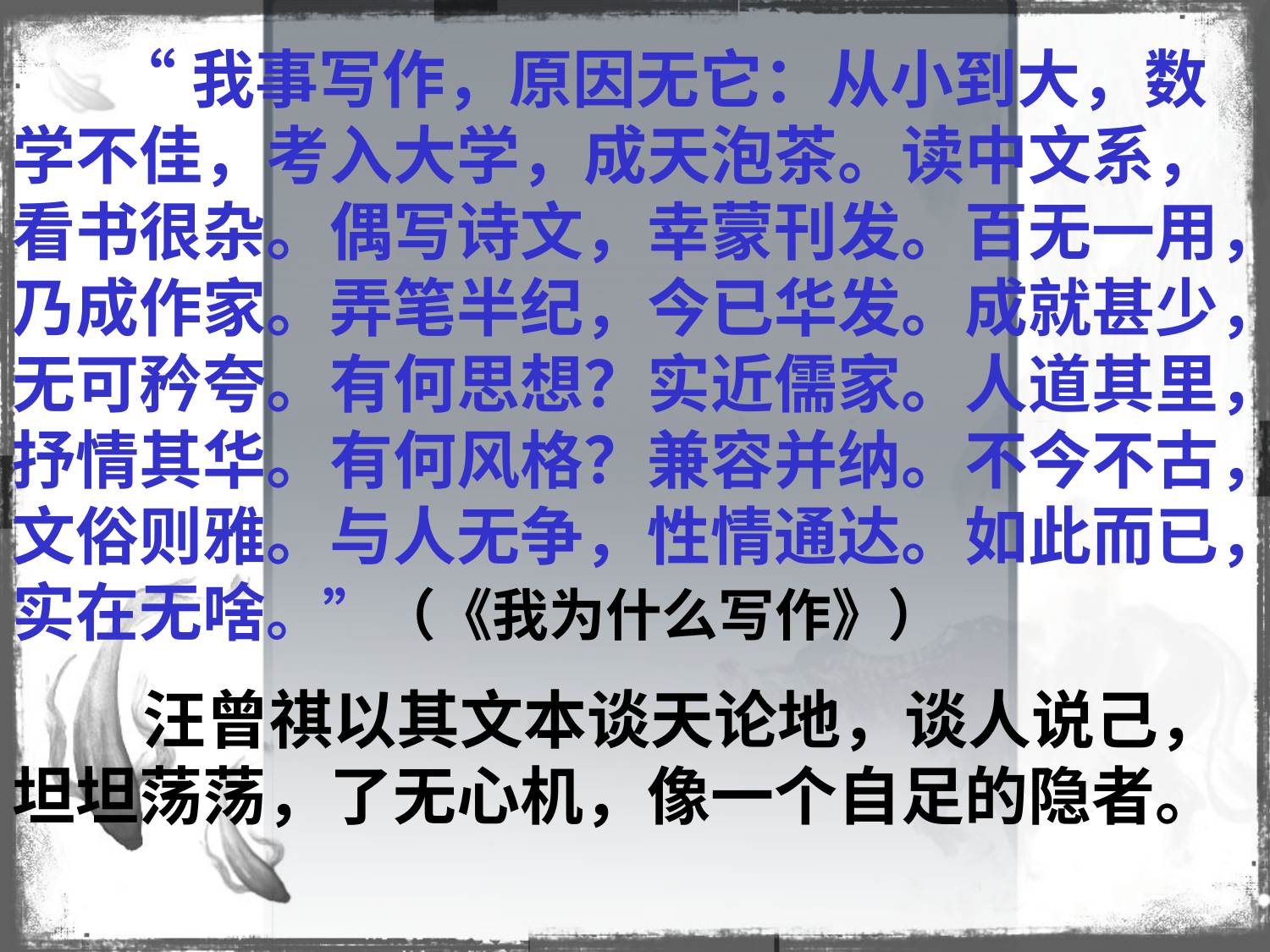

“我事写作，原因无它：从小到大，数学不佳，考入大学，成天泡茶。读中文系，看书很杂。偶写诗文，幸蒙刊发。百无一用，乃成作家。弄笔半纪，今已华发。成就甚少，无可矜夸。有何思想？实近儒家。人道其里，抒情其华。有何风格？兼容并纳。不今不古，文俗则雅。与人无争，性情通达。如此而已，实在无啥。”（《我为什么写作》）
        汪曾祺以其文本谈天论地，谈人说己，坦坦荡荡，了无心机，像一个自足的隐者。